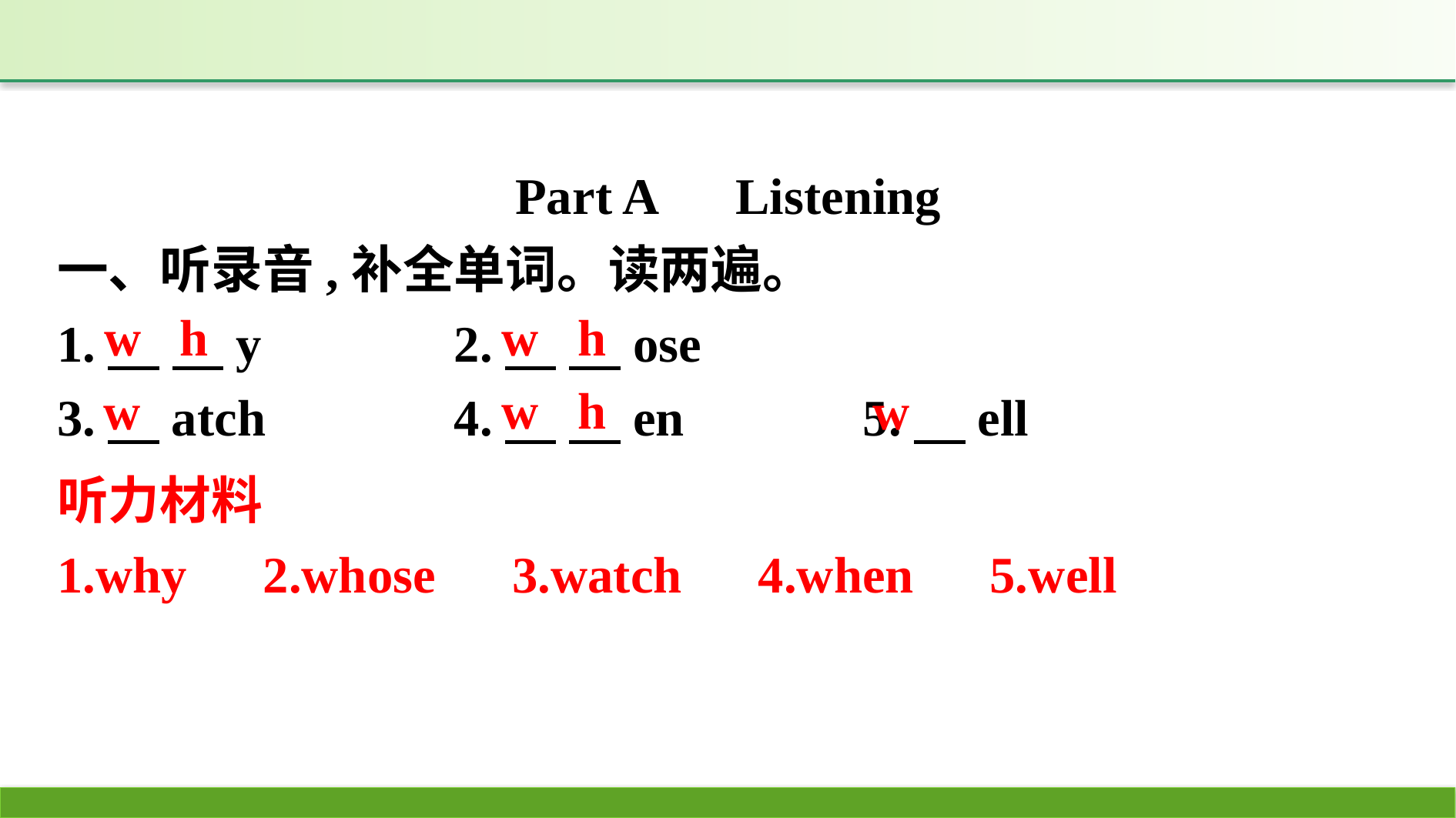

Part A　Listening
一、听录音,补全单词。读两遍。
1.　 　y　　　	2.　 　ose
3.　atch　　　	4.　 　en　　　5.　ell
w   h
w   h
w   h
w
w
听力材料
1.why　2.whose　3.watch　4.when　5.well